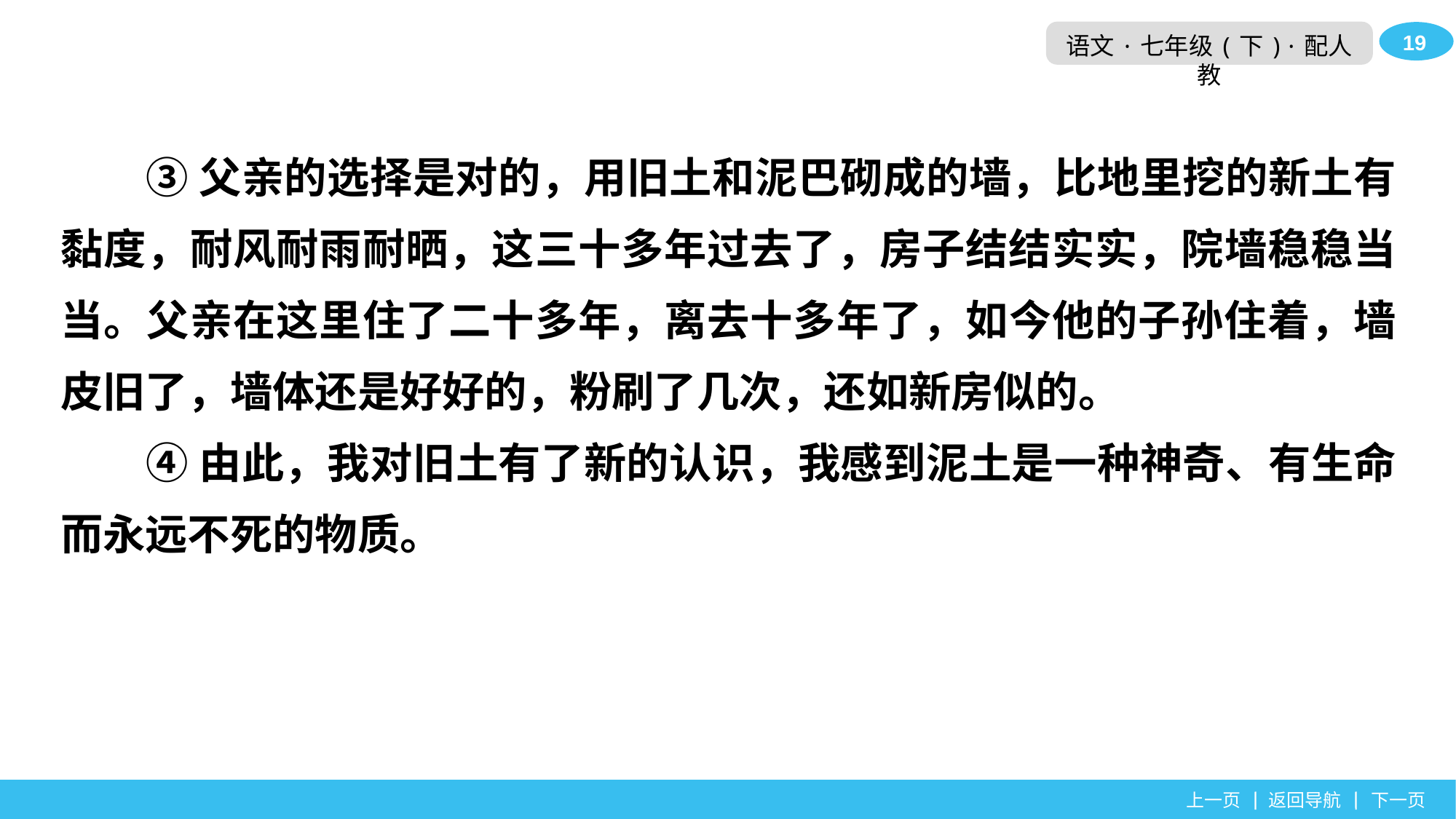

③父亲的选择是对的，用旧土和泥巴砌成的墙，比地里挖的新土有黏度，耐风耐雨耐晒，这三十多年过去了，房子结结实实，院墙稳稳当当。父亲在这里住了二十多年，离去十多年了，如今他的子孙住着，墙皮旧了，墙体还是好好的，粉刷了几次，还如新房似的。
④由此，我对旧土有了新的认识，我感到泥土是一种神奇、有生命而永远不死的物质。